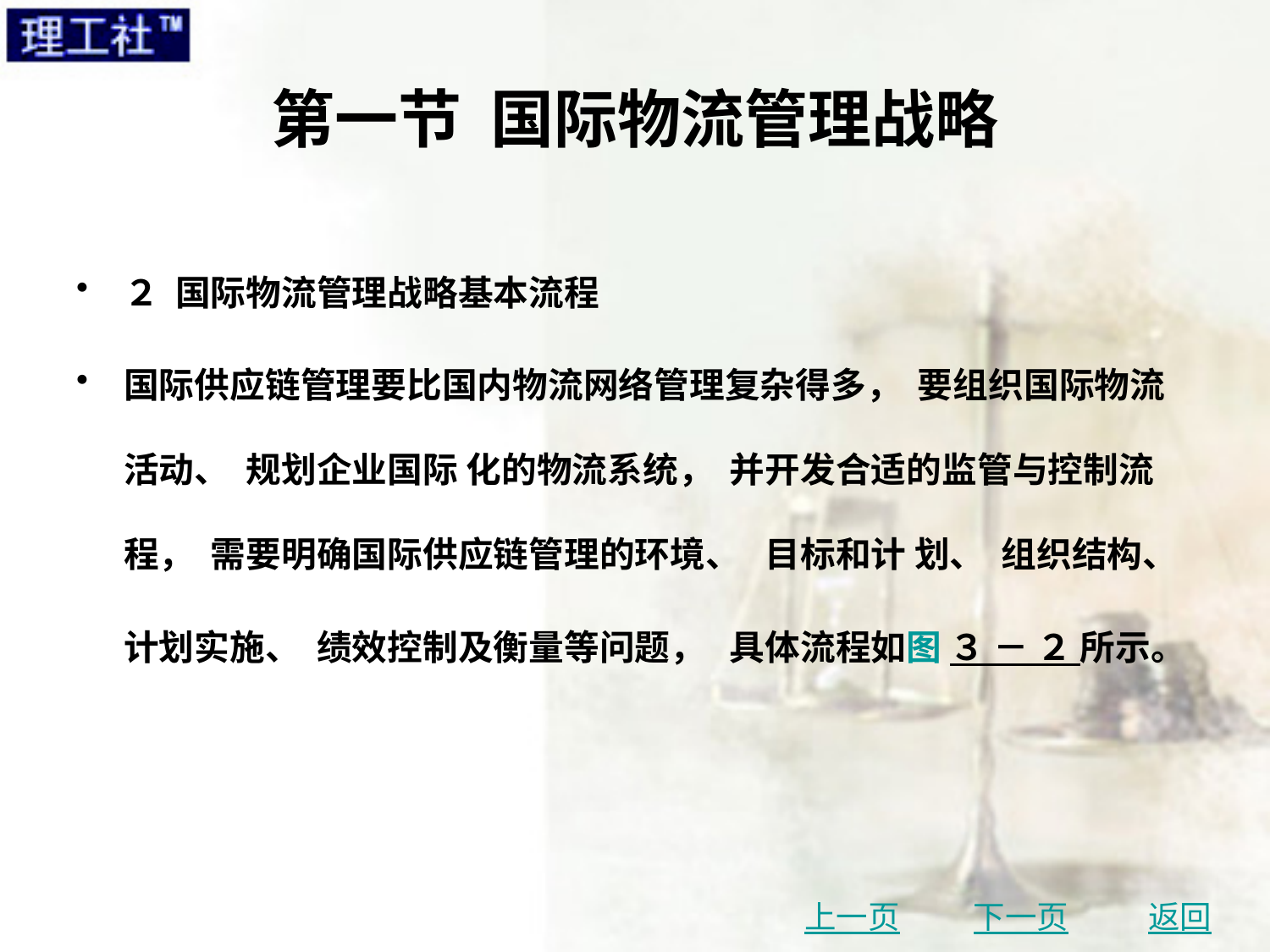

# 第一节  国际物流管理战略
２  国际物流管理战略基本流程
国际供应链管理要比国内物流网络管理复杂得多，  要组织国际物流活动、  规划企业国际 化的物流系统，  并开发合适的监管与控制流程，  需要明确国际供应链管理的环境、   目标和计 划、  组织结构、  计划实施、  绩效控制及衡量等问题，   具体流程如图 ３ － ２ 所示。

上一页
下一页
返回